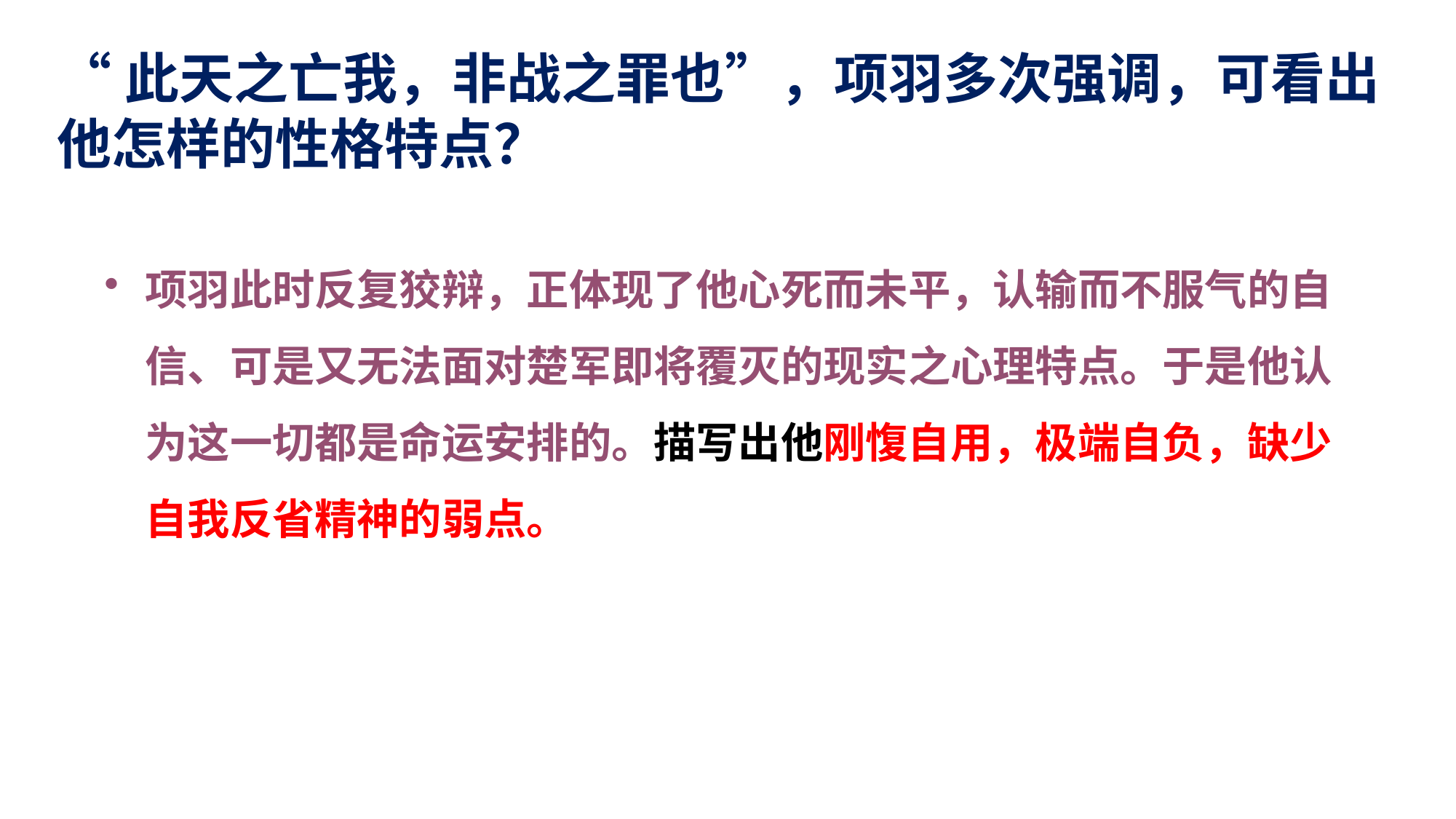

“此天之亡我，非战之罪也”，项羽多次强调，可看出他怎样的性格特点？

项羽此时反复狡辩，正体现了他心死而未平，认输而不服气的自信、可是又无法面对楚军即将覆灭的现实之心理特点。于是他认为这一切都是命运安排的。描写出他刚愎自用，极端自负，缺少自我反省精神的弱点。